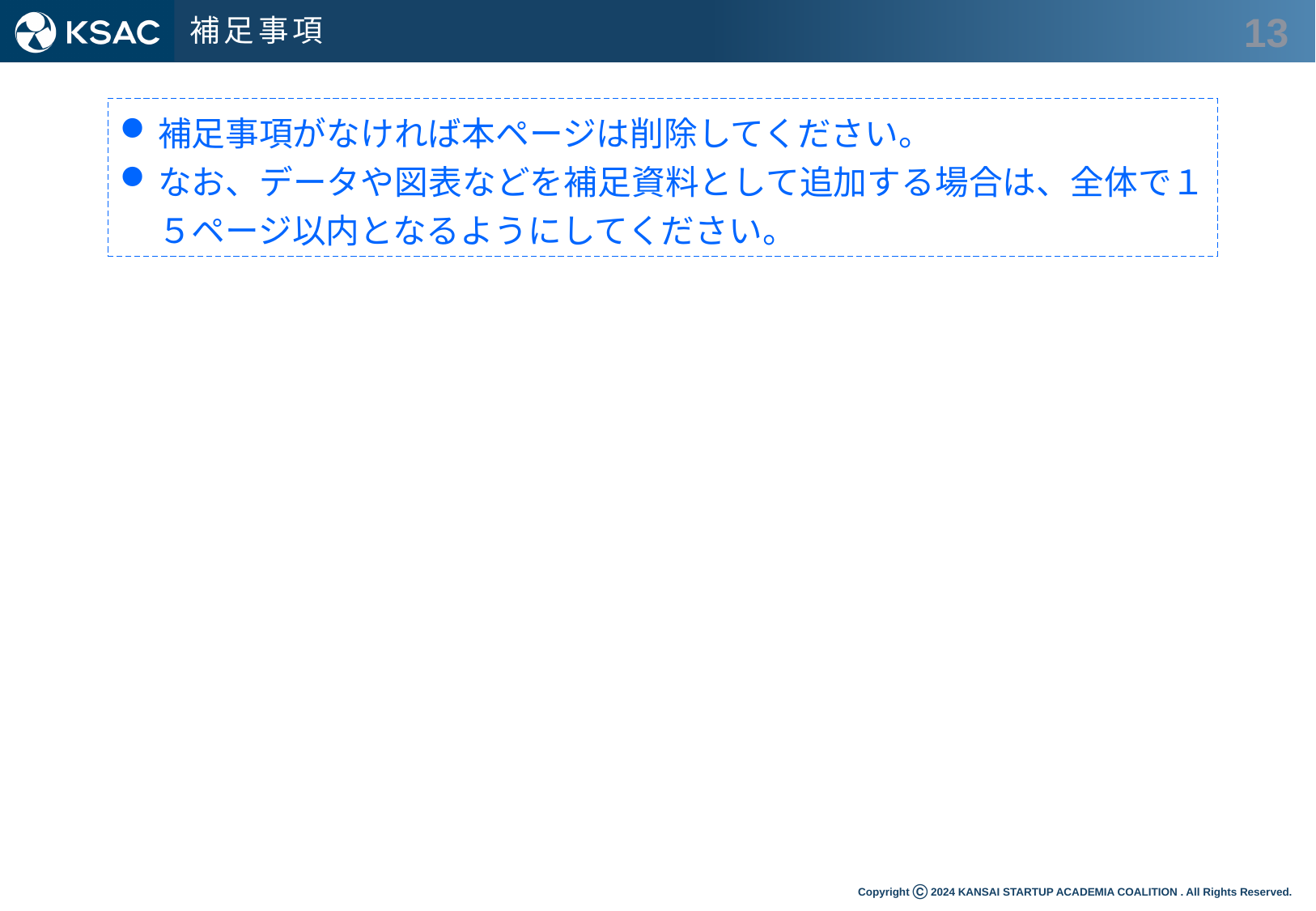

補足事項
13
補足事項がなければ本ページは削除してください。
なお、データや図表などを補足資料として追加する場合は、全体で１５ページ以内となるようにしてください。